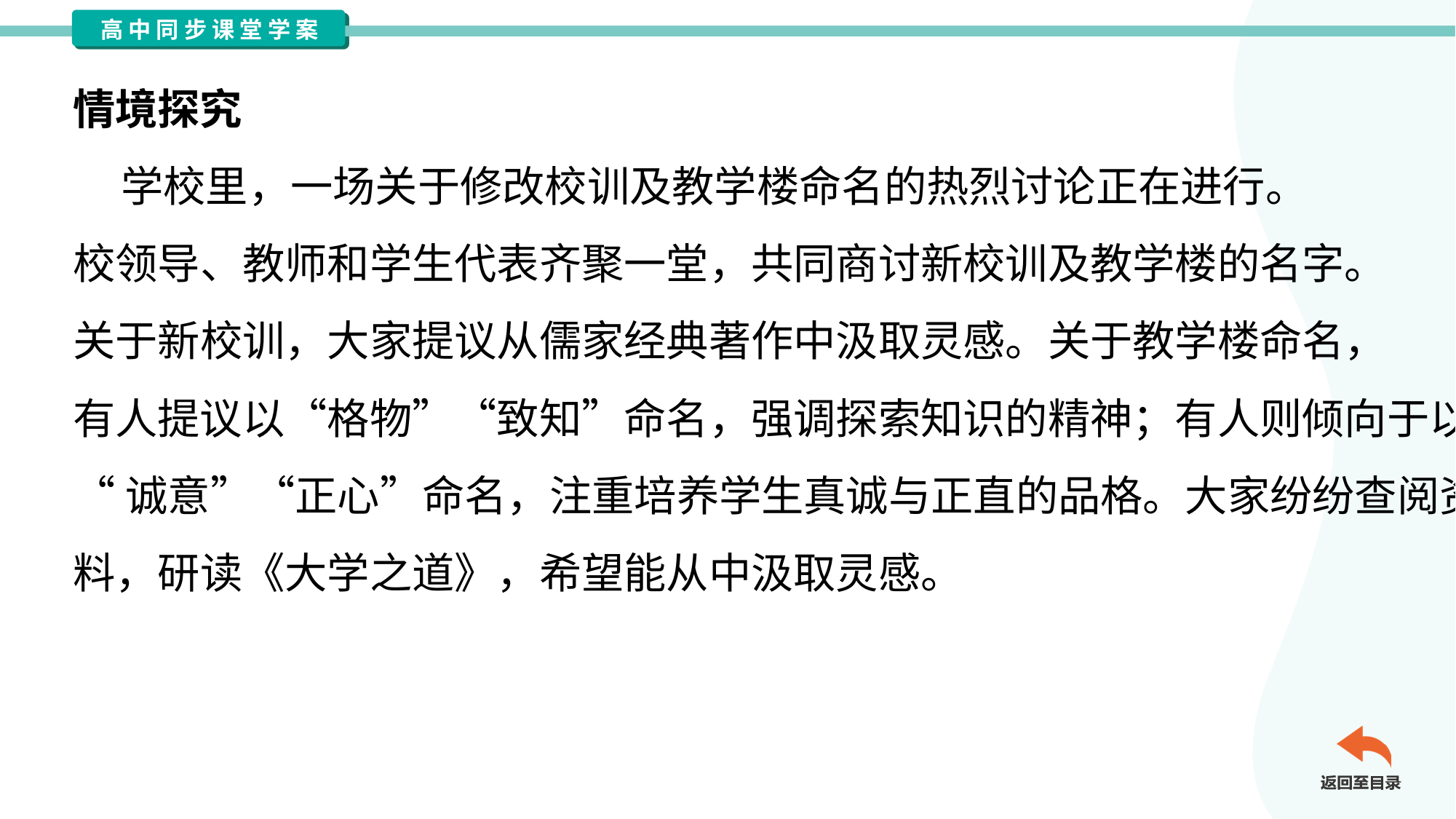

情境探究
    学校里，一场关于修改校训及教学楼命名的热烈讨论正在进行。
校领导、教师和学生代表齐聚一堂，共同商讨新校训及教学楼的名字。
关于新校训，大家提议从儒家经典著作中汲取灵感。关于教学楼命名，
有人提议以“格物”“致知”命名，强调探索知识的精神；有人则倾向于以
“诚意”“正心”命名，注重培养学生真诚与正直的品格。大家纷纷查阅资
料，研读《大学之道》，希望能从中汲取灵感。